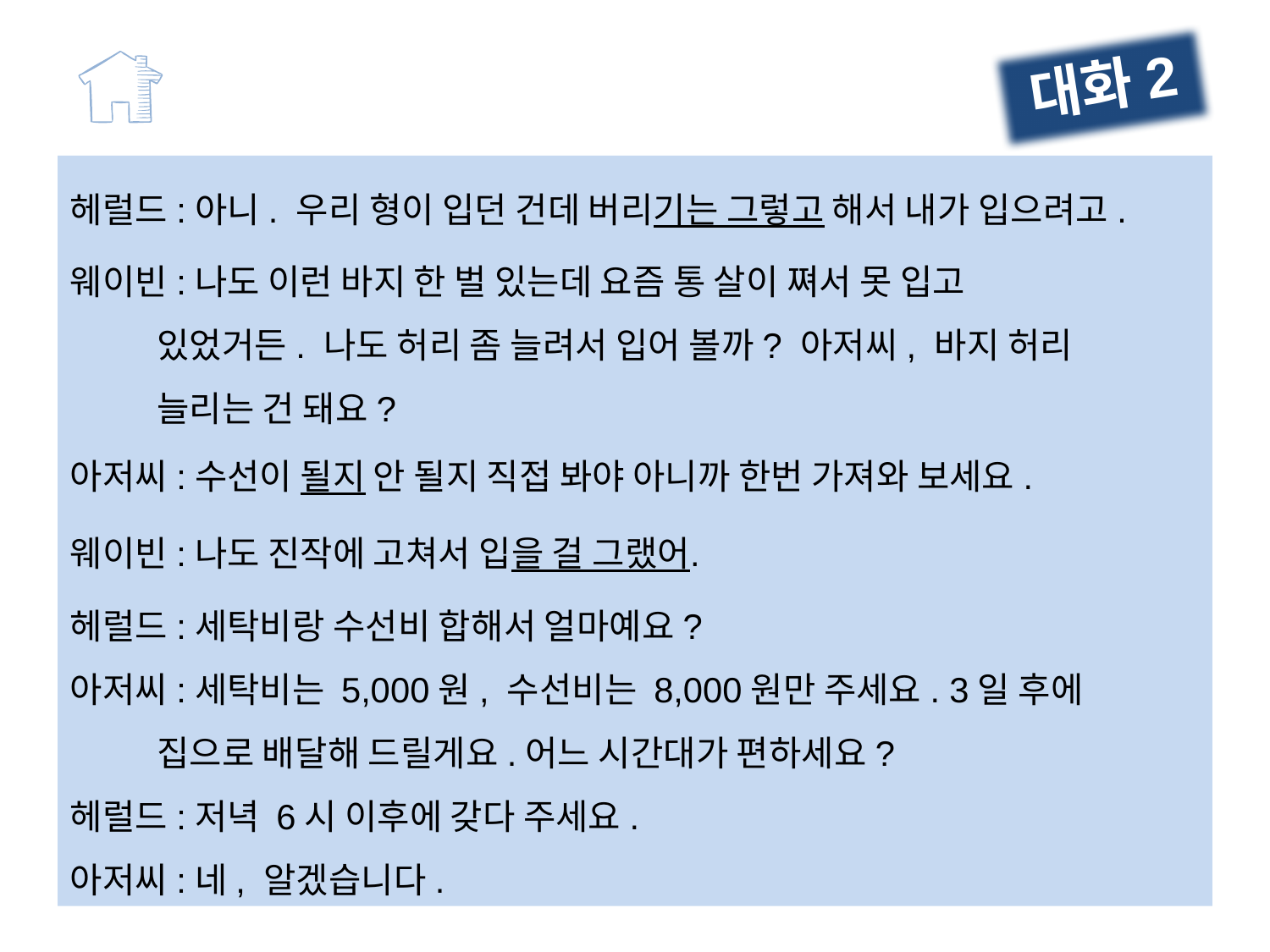

대화2

헤럴드:아니. 우리 형이 입던 건데 버리기는 그렇고 해서 내가 입으려고.
웨이빈:나도 이런 바지 한 벌 있는데 요즘 통 살이 쪄서 못 입고
          있었거든. 나도 허리 좀 늘려서 입어 볼까? 아저씨, 바지 허리
          늘리는 건 돼요?
아저씨:수선이 될지 안 될지 직접 봐야 아니까 한번 가져와 보세요.
웨이빈:나도 진작에 고쳐서 입을 걸 그랬어.
헤럴드:세탁비랑 수선비 합해서 얼마예요?
아저씨:세탁비는 5,000원, 수선비는 8,000원만 주세요. 3일 후에
          집으로 배달해 드릴게요.어느 시간대가 편하세요?
헤럴드:저녁 6시 이후에 갖다 주세요.
아저씨:네, 알겠습니다.